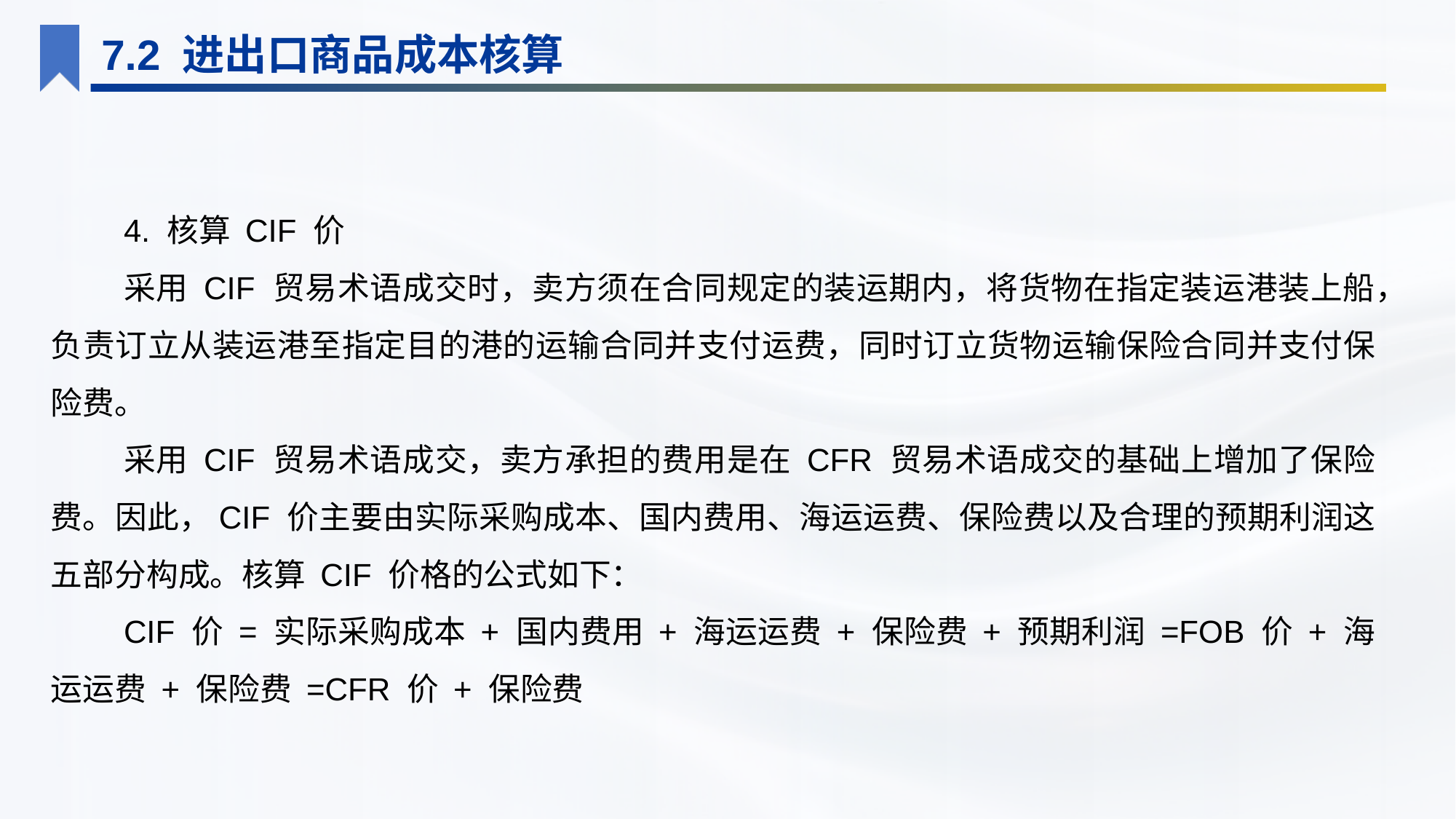

7.2 进出口商品成本核算
4. 核算 CIF 价
采用 CIF 贸易术语成交时，卖方须在合同规定的装运期内，将货物在指定装运港装上船，负责订立从装运港至指定目的港的运输合同并支付运费，同时订立货物运输保险合同并支付保险费。
采用 CIF 贸易术语成交，卖方承担的费用是在 CFR 贸易术语成交的基础上增加了保险费。因此，CIF 价主要由实际采购成本、国内费用、海运运费、保险费以及合理的预期利润这五部分构成。核算 CIF 价格的公式如下：
CIF 价 = 实际采购成本 + 国内费用 + 海运运费 + 保险费 + 预期利润 =FOB 价 + 海运运费 + 保险费 =CFR 价 + 保险费